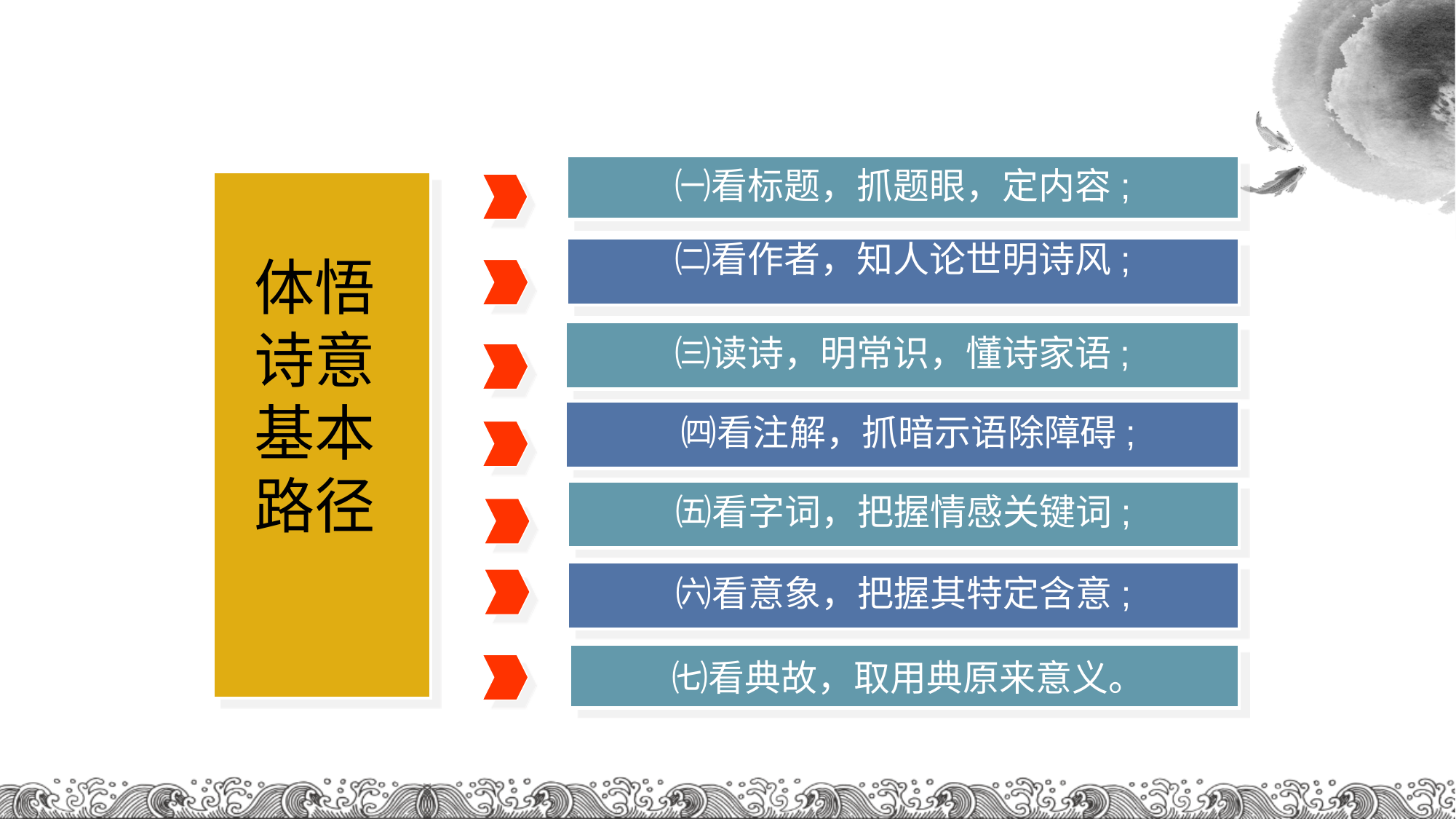

㈠看标题，抓题眼，定内容;
㈡看作者，知人论世明诗风;

㈢读诗，明常识，懂诗家语;
 ㈣看注解，抓暗示语除障碍;
㈤看字词，把握情感关键词;
㈥看意象，把握其特定含意;

 ㈦看典故，取用典原来意义。

体悟
诗意
基本
路径